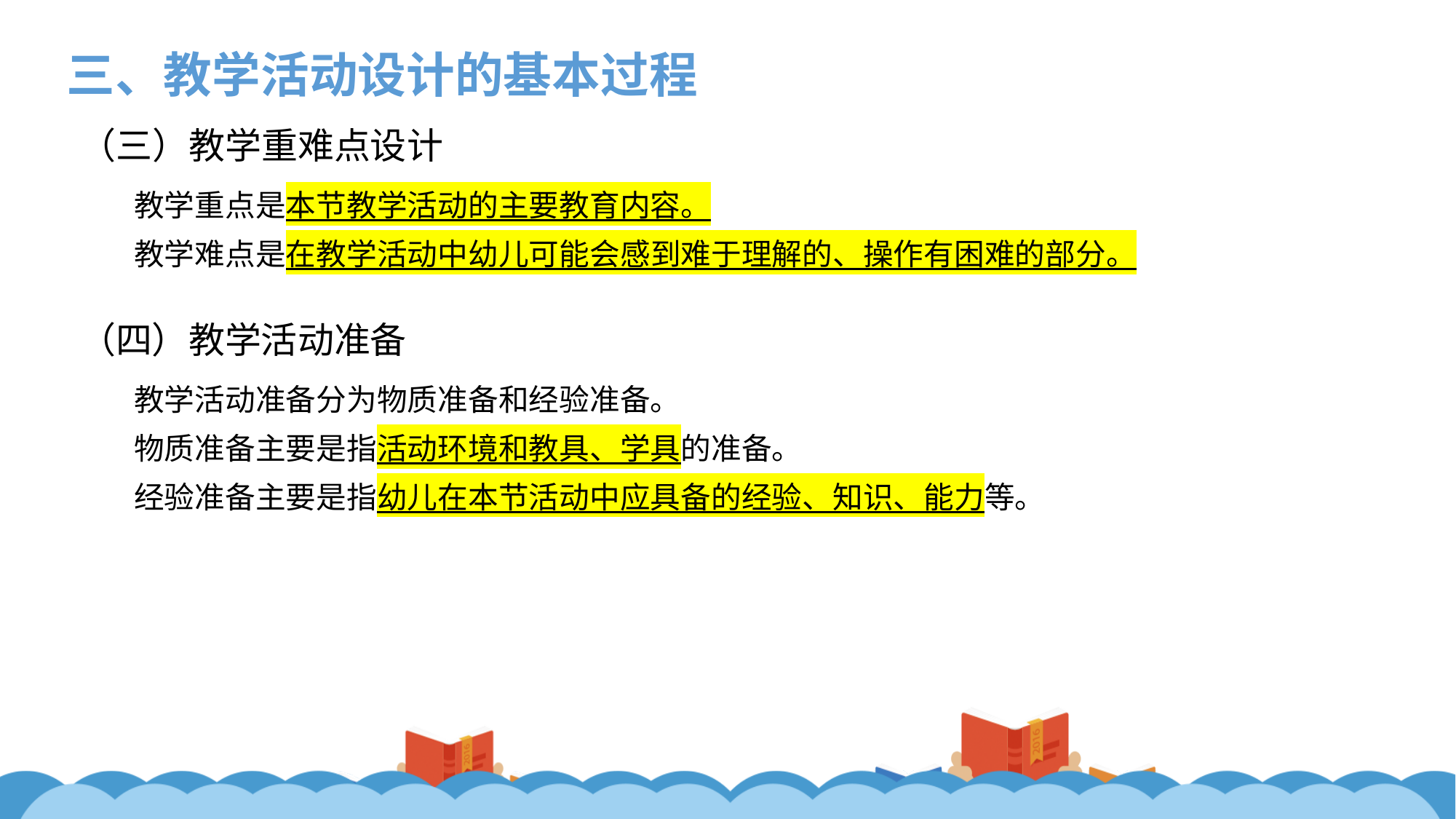

三、教学活动设计的基本过程
（三）教学重难点设计
教学重点是本节教学活动的主要教育内容。
教学难点是在教学活动中幼儿可能会感到难于理解的、操作有困难的部分。
（四）教学活动准备
教学活动准备分为物质准备和经验准备。
物质准备主要是指活动环境和教具、学具的准备。
经验准备主要是指幼儿在本节活动中应具备的经验、知识、能力等。